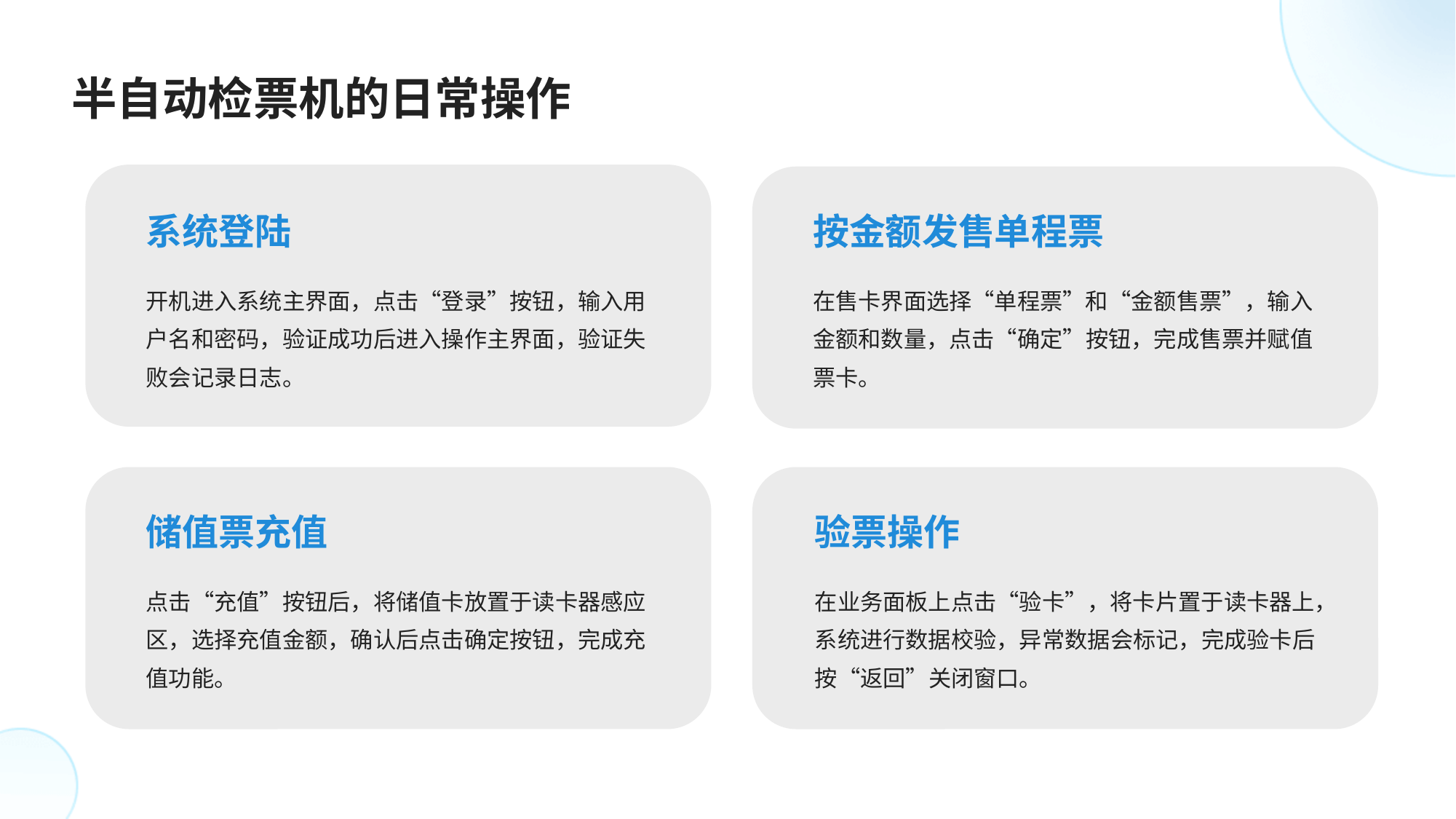

半自动检票机的日常操作

系统登陆
按金额发售单程票
开机进入系统主界面，点击“登录”按钮，输入用户名和密码，验证成功后进入操作主界面，验证失败会记录日志。
在售卡界面选择“单程票”和“金额售票”，输入金额和数量，点击“确定”按钮，完成售票并赋值票卡。

储值票充值
验票操作
点击“充值”按钮后，将储值卡放置于读卡器感应区，选择充值金额，确认后点击确定按钮，完成充值功能。
在业务面板上点击“验卡”，将卡片置于读卡器上，系统进行数据校验，异常数据会标记，完成验卡后按“返回”关闭窗口。